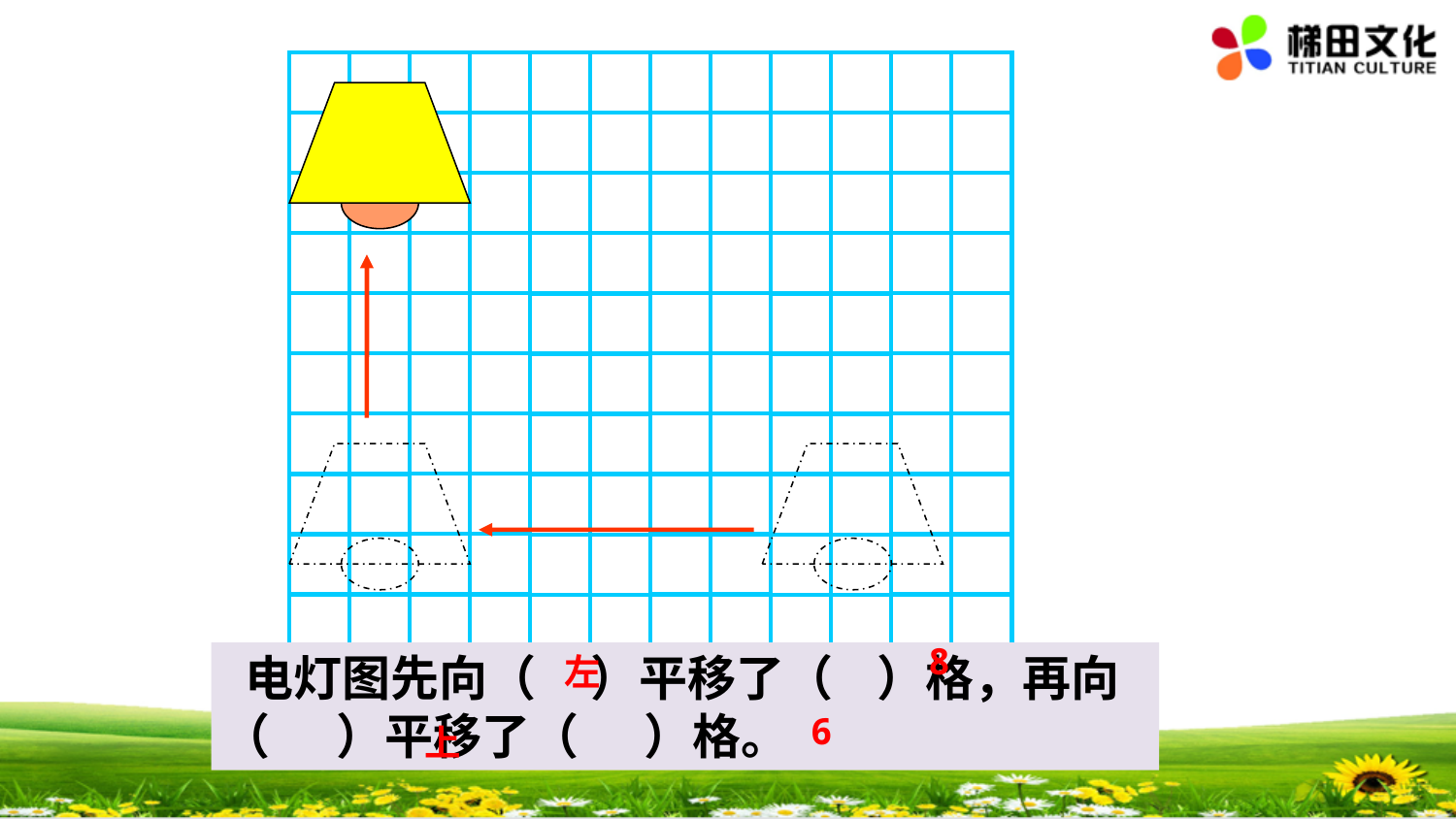

8
 电灯图先向（     ）平移了（    ）格，再向（      ）平移了（      ）格。
左
6
上